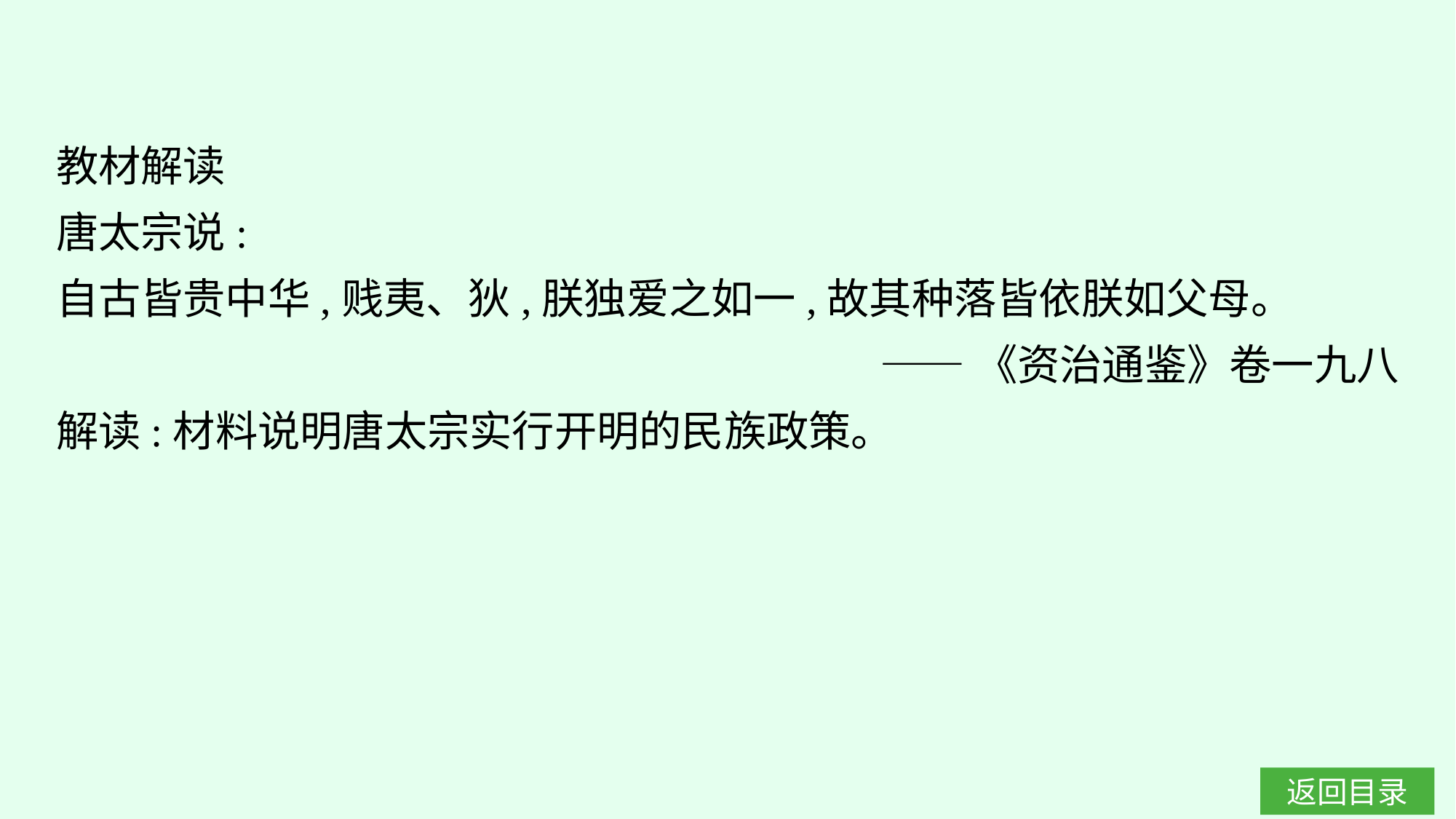

教材解读
唐太宗说:
自古皆贵中华,贱夷、狄,朕独爱之如一,故其种落皆依朕如父母。
——《资治通鉴》卷一九八
解读:材料说明唐太宗实行开明的民族政策。